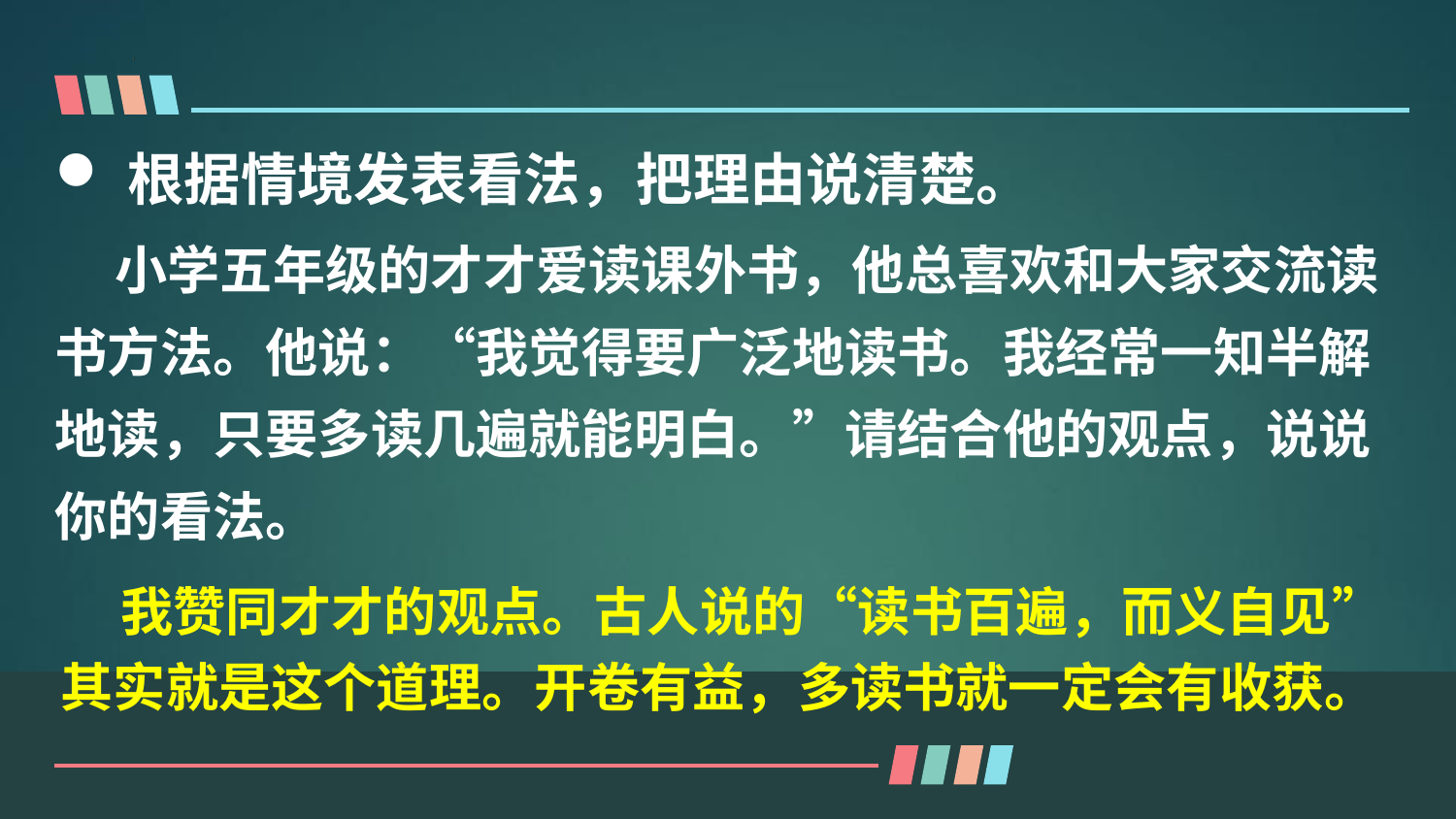

根据情境发表看法，把理由说清楚。
    小学五年级的才才爱读课外书，他总喜欢和大家交流读书方法。他说：“我觉得要广泛地读书。我经常一知半解地读，只要多读几遍就能明白。”请结合他的观点，说说你的看法。
    我赞同才才的观点。古人说的“读书百遍，而义自见”其实就是这个道理。开卷有益，多读书就一定会有收获。